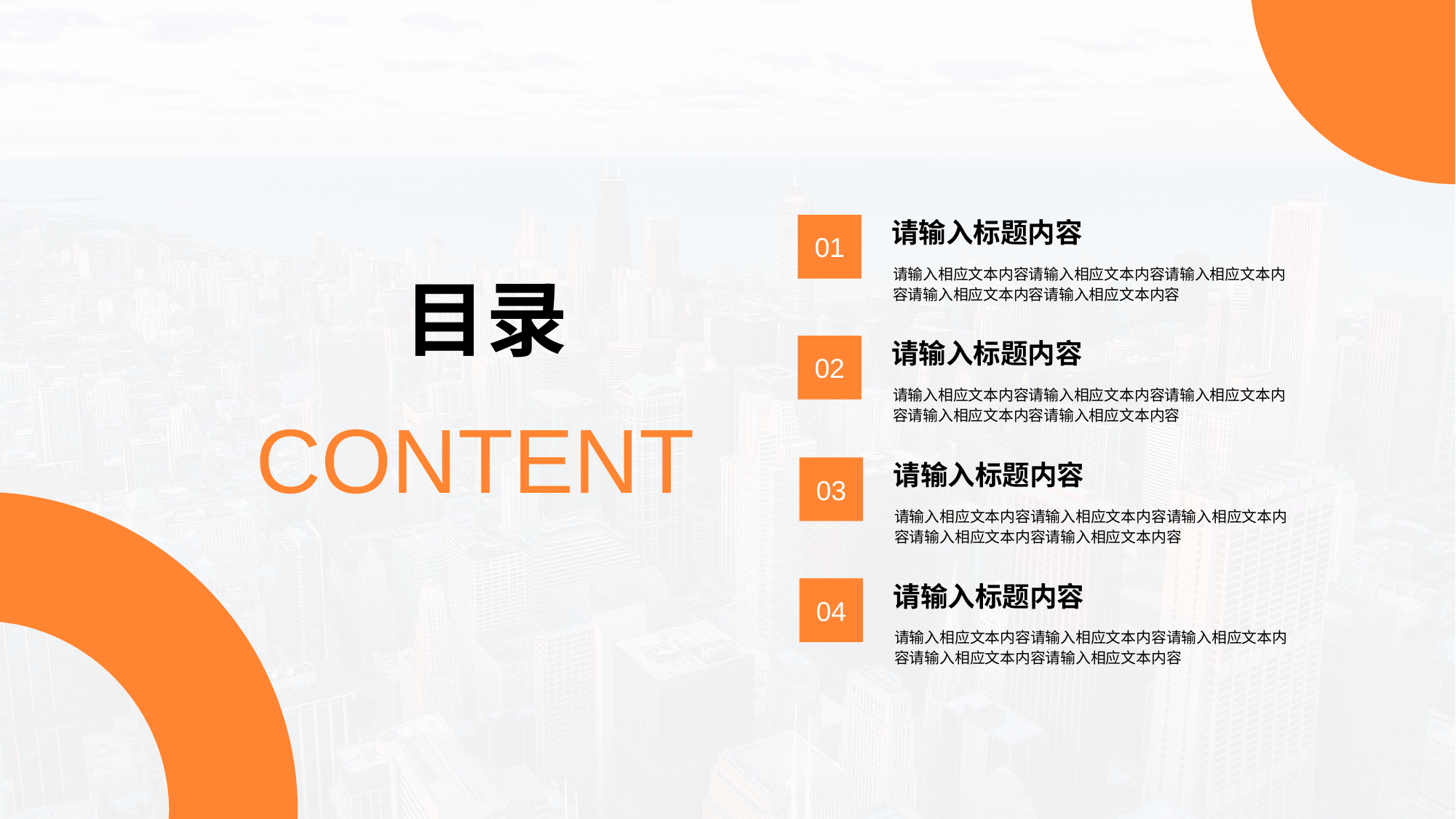

请输入标题内容
01
请输入相应文本内容请输入相应文本内容请输入相应文本内容请输入相应文本内容请输入相应文本内容
目录
请输入标题内容
02
请输入相应文本内容请输入相应文本内容请输入相应文本内容请输入相应文本内容请输入相应文本内容
CONTENT
请输入标题内容
03

请输入相应文本内容请输入相应文本内容请输入相应文本内容请输入相应文本内容请输入相应文本内容
请输入标题内容
04
请输入相应文本内容请输入相应文本内容请输入相应文本内容请输入相应文本内容请输入相应文本内容